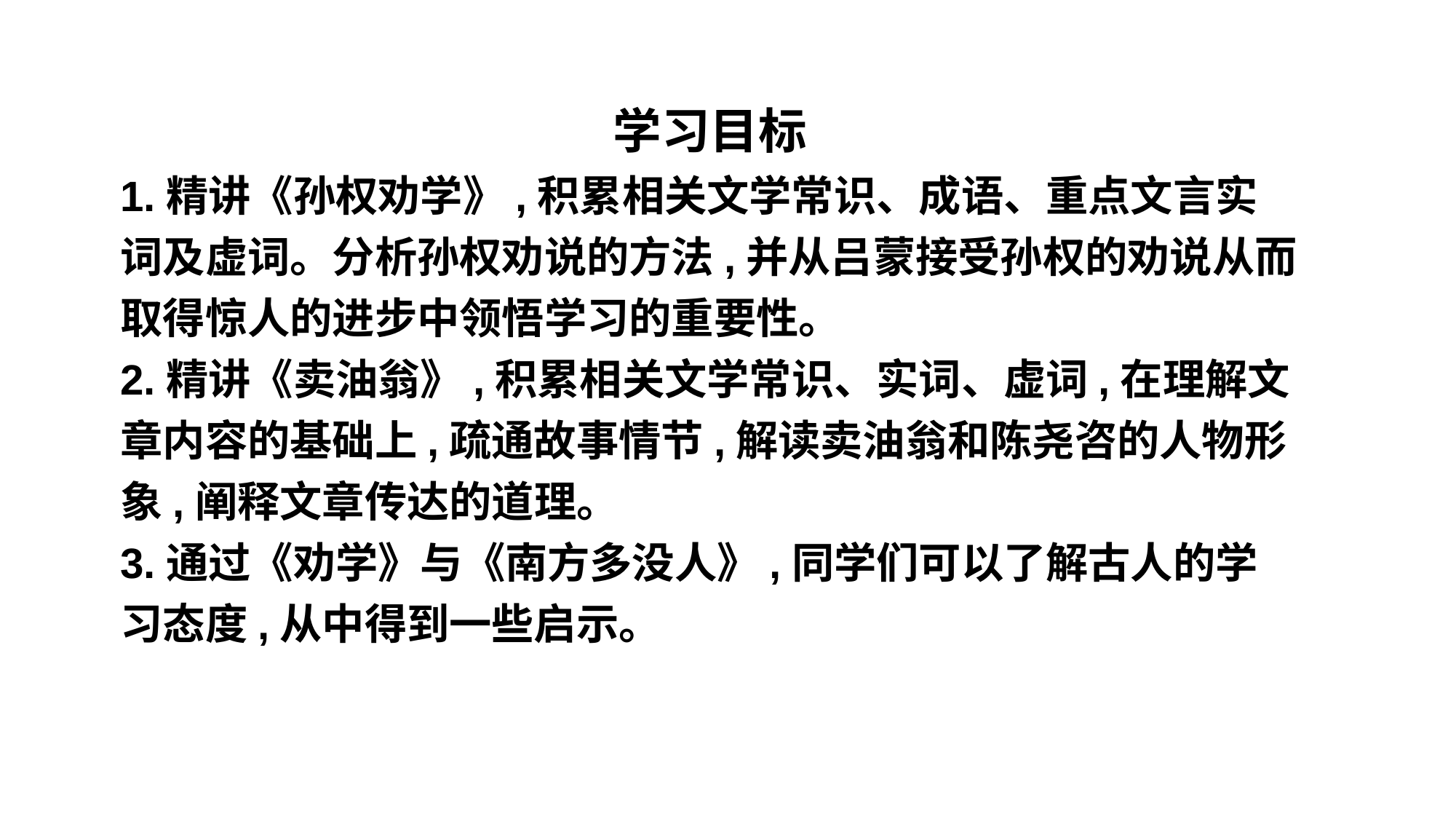

学习目标
1.精讲《孙权劝学》,积累相关文学常识、成语、重点文言实词及虚词。分析孙权劝说的方法,并从吕蒙接受孙权的劝说从而取得惊人的进步中领悟学习的重要性。
2.精讲《卖油翁》,积累相关文学常识、实词、虚词,在理解文章内容的基础上,疏通故事情节,解读卖油翁和陈尧咨的人物形象,阐释文章传达的道理。
3.通过《劝学》与《南方多没人》,同学们可以了解古人的学习态度,从中得到一些启示。